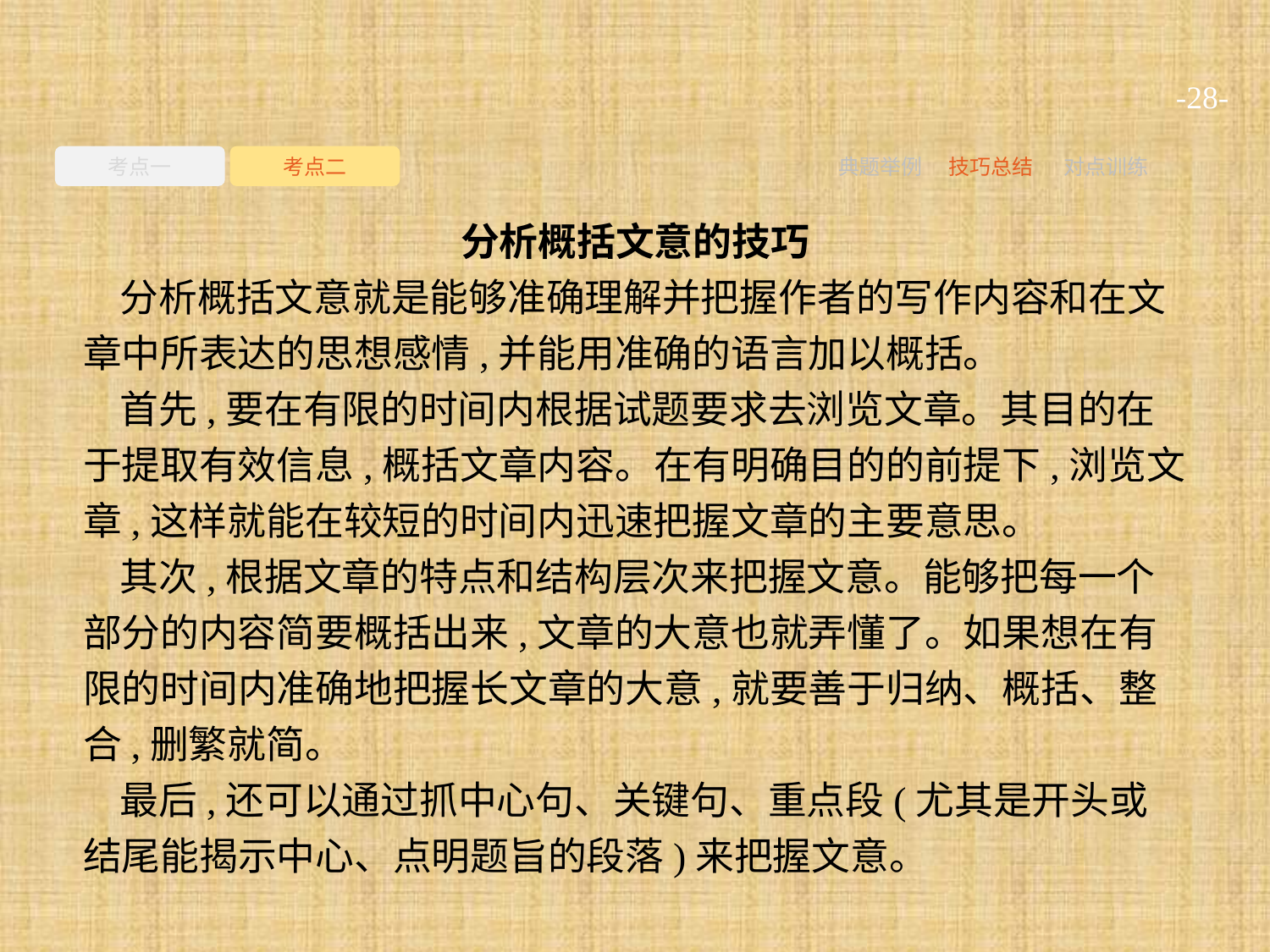

-28-
考点一
考点二
典题举例
技巧总结
对点训练
分析概括文意的技巧
分析概括文意就是能够准确理解并把握作者的写作内容和在文章中所表达的思想感情,并能用准确的语言加以概括。
首先,要在有限的时间内根据试题要求去浏览文章。其目的在于提取有效信息,概括文章内容。在有明确目的的前提下,浏览文章,这样就能在较短的时间内迅速把握文章的主要意思。
其次,根据文章的特点和结构层次来把握文意。能够把每一个部分的内容简要概括出来,文章的大意也就弄懂了。如果想在有限的时间内准确地把握长文章的大意,就要善于归纳、概括、整合,删繁就简。
最后,还可以通过抓中心句、关键句、重点段(尤其是开头或结尾能揭示中心、点明题旨的段落)来把握文意。